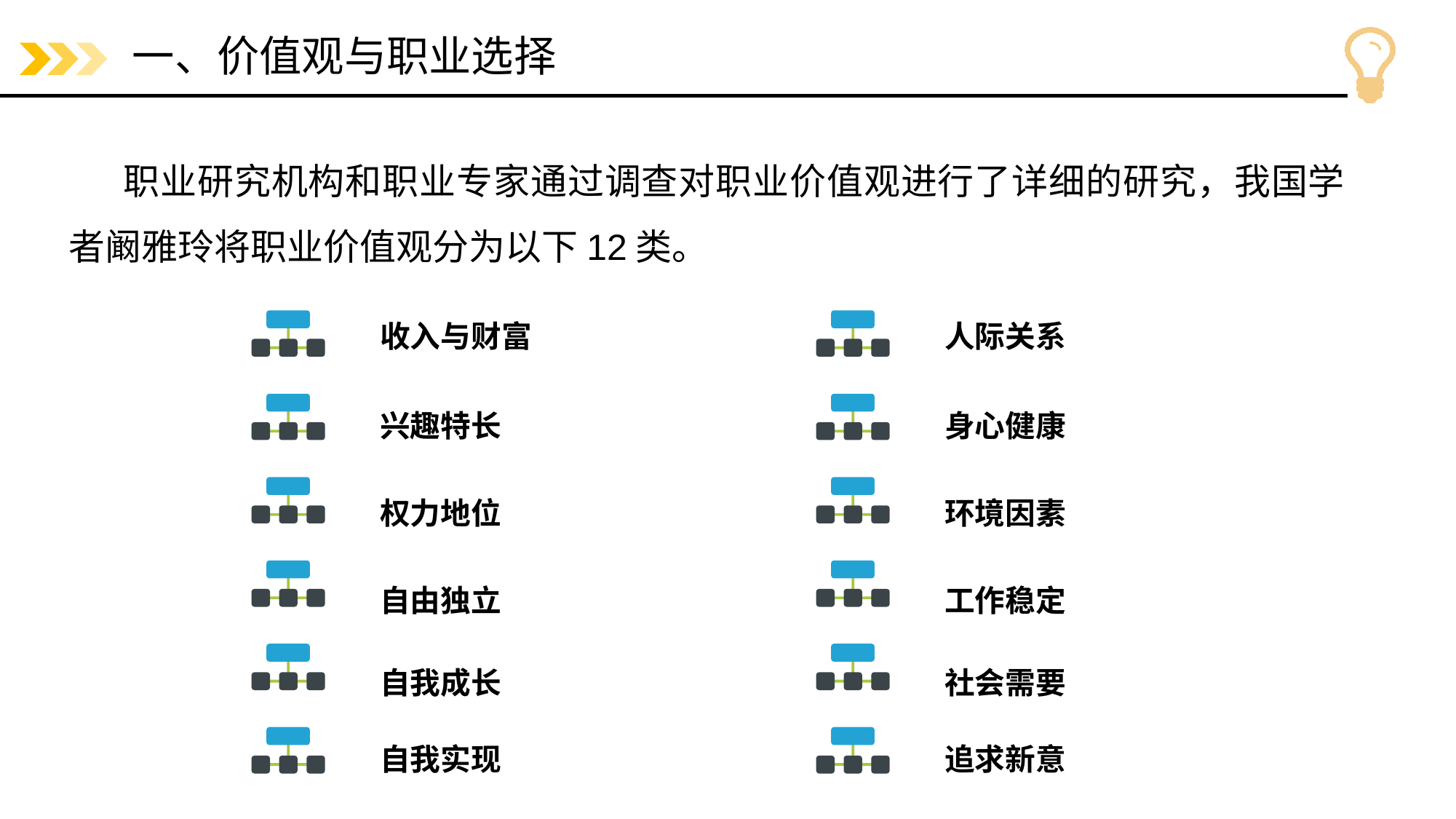

41
# 一、价值观与职业选择
职业研究机构和职业专家通过调查对职业价值观进行了详细的研究，我国学者阚雅玲将职业价值观分为以下12类。
收入与财富
人际关系

兴趣特长
身心健康

权力地位
环境因素

自由独立
工作稳定

自我成长
社会需要

自我实现
追求新意